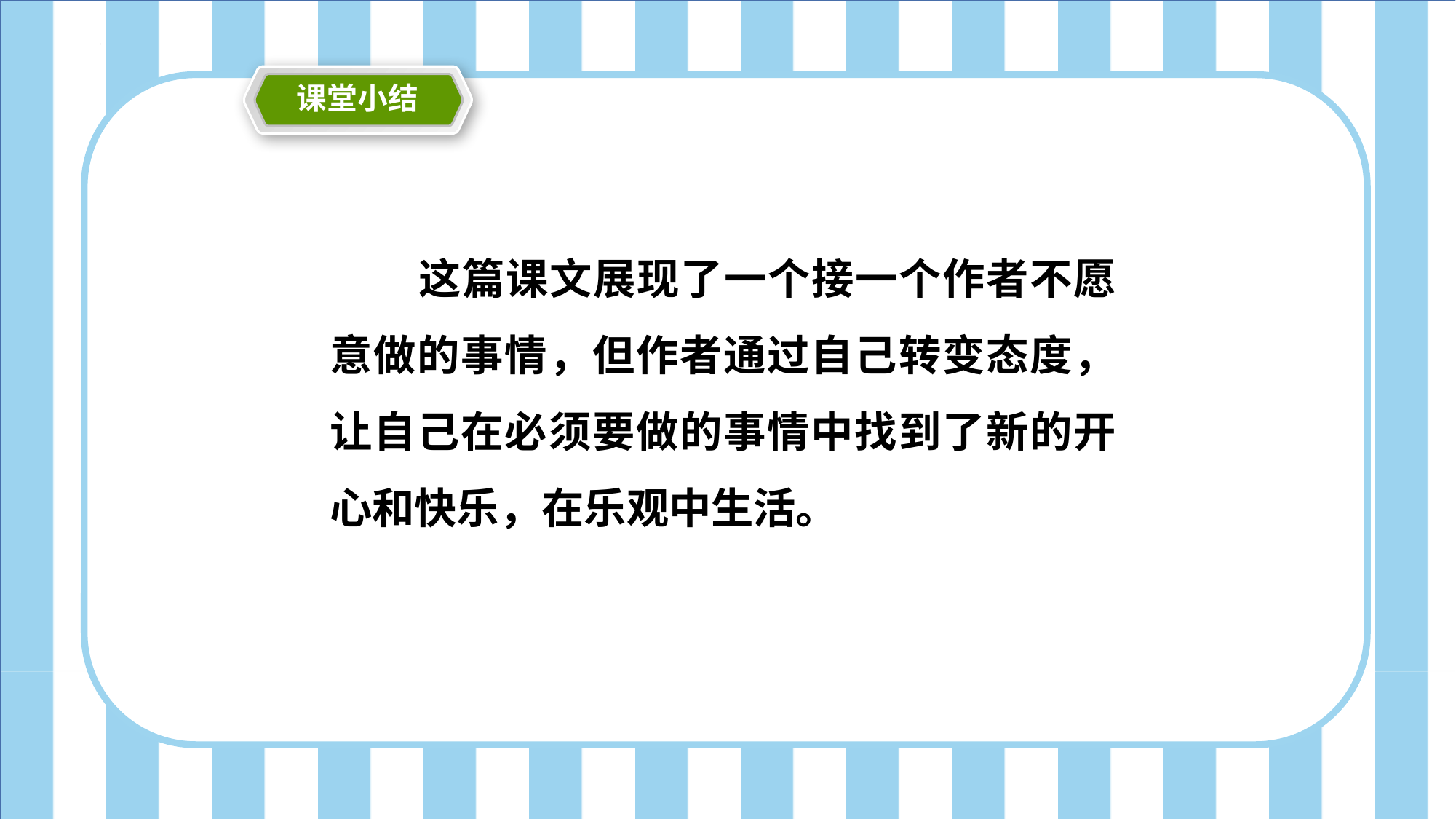

课堂小结
教学目标
       这篇课文展现了一个接一个作者不愿意做的事情，但作者通过自己转变态度，让自己在必须要做的事情中找到了新的开心和快乐，在乐观中生活。